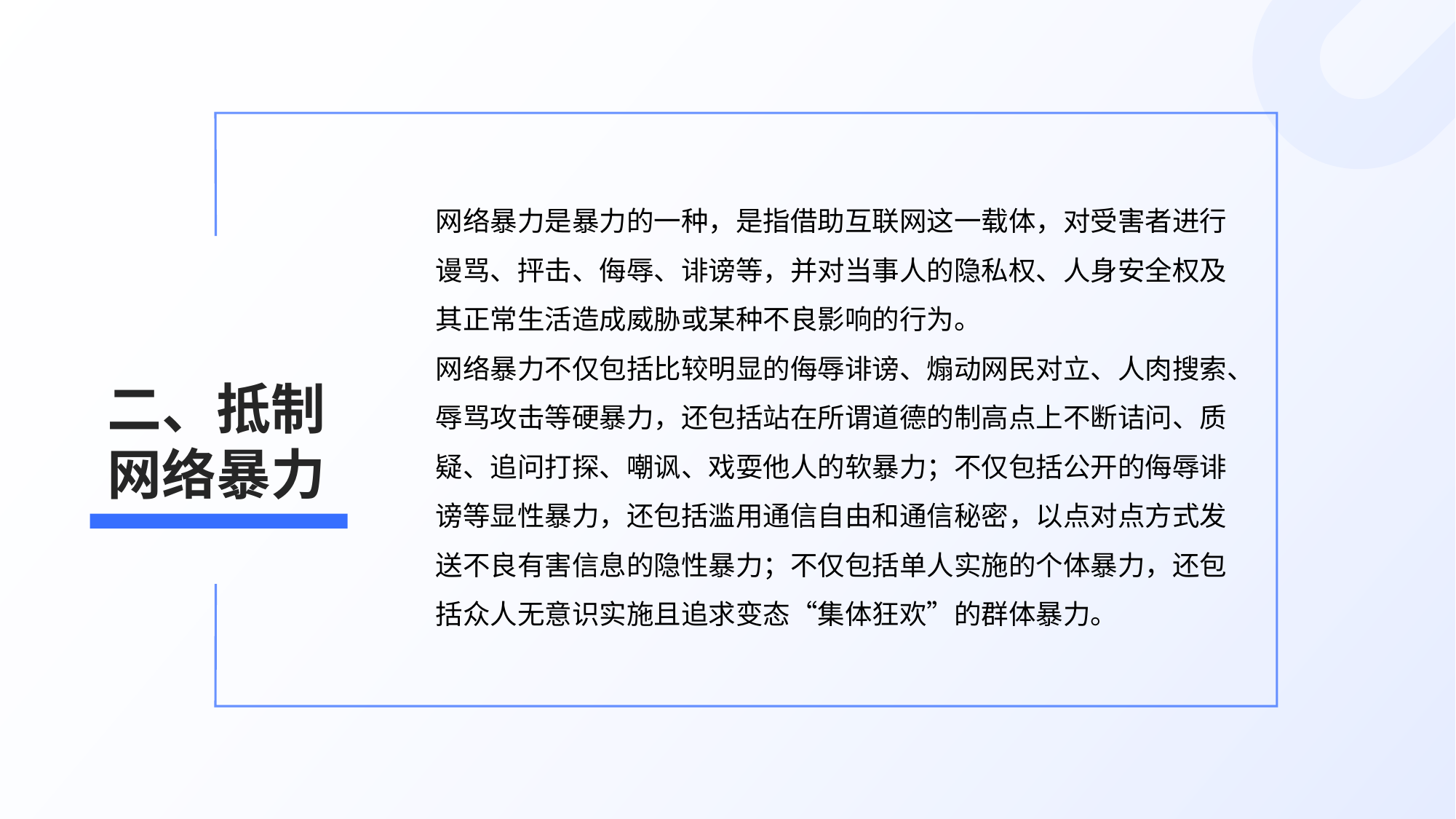

网络暴力是暴力的一种，是指借助互联网这一载体，对受害者进行谩骂、抨击、侮辱、诽谤等，并对当事人的隐私权、人身安全权及其正常生活造成威胁或某种不良影响的行为。
网络暴力不仅包括比较明显的侮辱诽谤、煽动网民对立、人肉搜索、辱骂攻击等硬暴力，还包括站在所谓道德的制高点上不断诘问、质疑、追问打探、嘲讽、戏耍他人的软暴力；不仅包括公开的侮辱诽谤等显性暴力，还包括滥用通信自由和通信秘密，以点对点方式发送不良有害信息的隐性暴力；不仅包括单人实施的个体暴力，还包括众人无意识实施且追求变态“集体狂欢”的群体暴力。
# 二、抵制 网络暴力